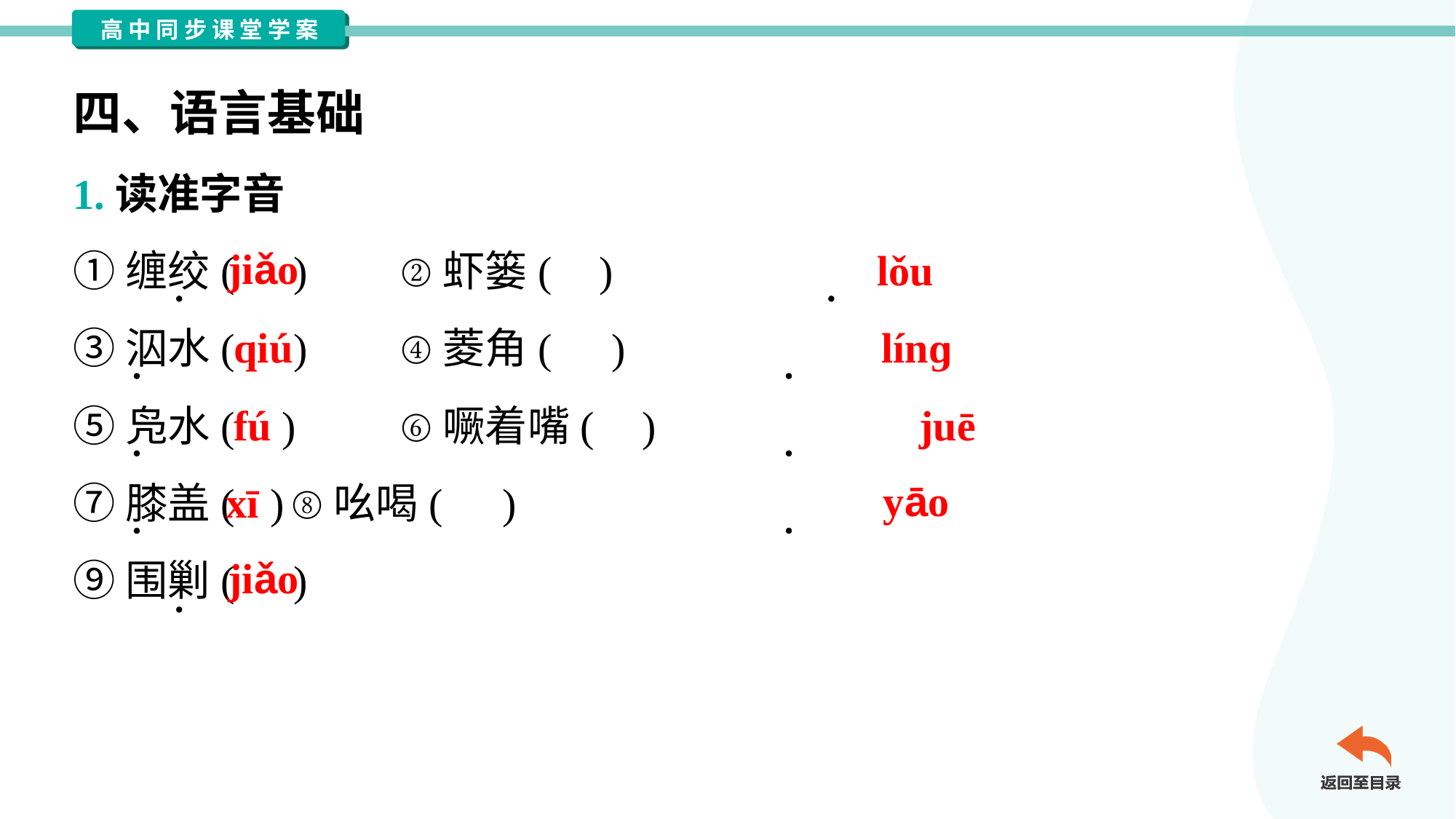

四、语言基础
1.读准字音
①缠绞(     )	②虾篓(    )
③泅水(     )	④菱角(     )
⑤凫水(    )	⑥噘着嘴(    )
⑦膝盖(   )	⑧吆喝(     )
⑨围剿(     )
jiǎo
lǒu
qiú
línɡ

fú
juē

xī
yāo

jiǎo